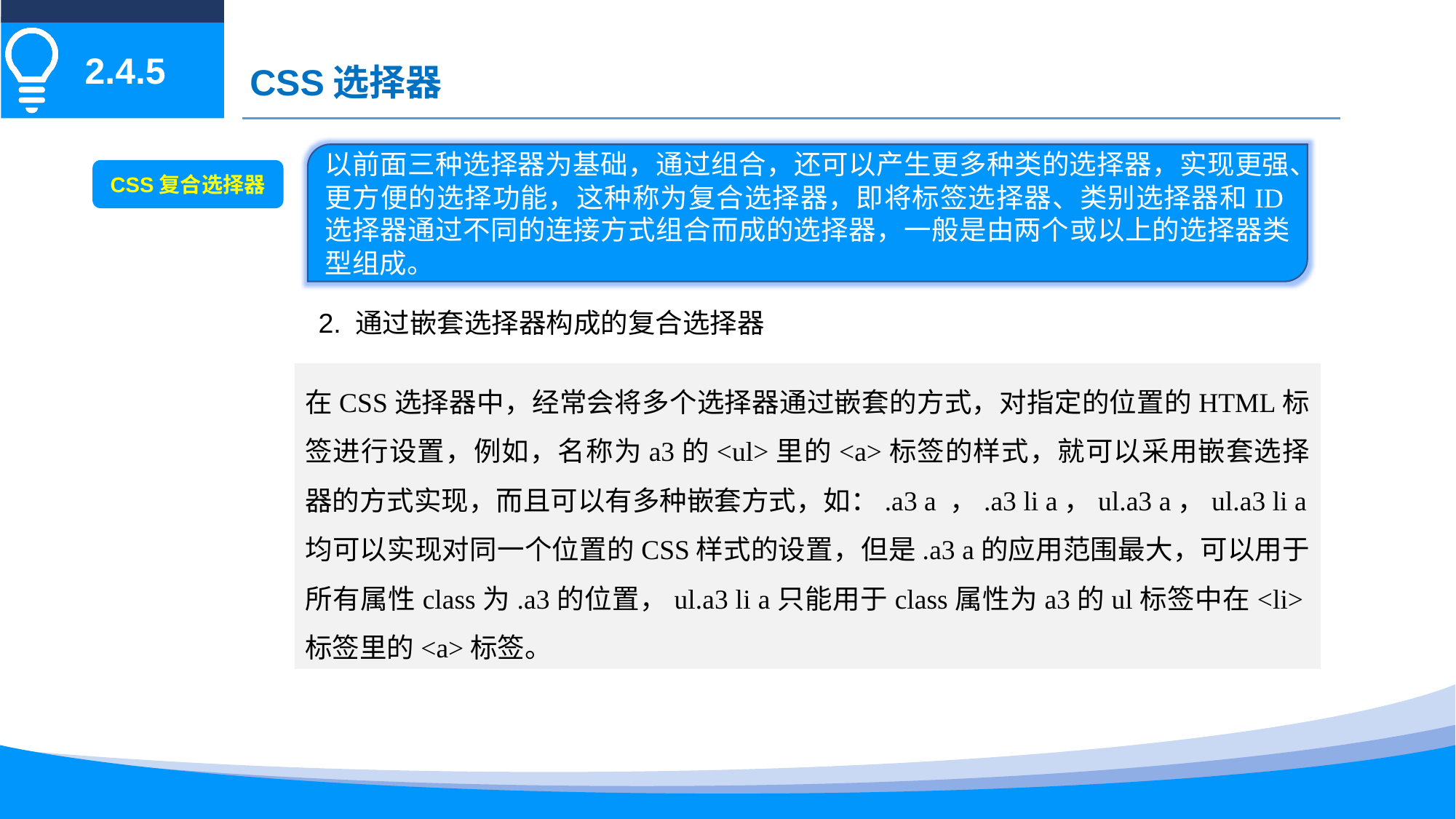

2.4.5
CSS选择器
以前面三种选择器为基础，通过组合，还可以产生更多种类的选择器，实现更强、更方便的选择功能，这种称为复合选择器，即将标签选择器、类别选择器和ID选择器通过不同的连接方式组合而成的选择器，一般是由两个或以上的选择器类型组成。
CSS复合选择器
2. 通过嵌套选择器构成的复合选择器
在CSS选择器中，经常会将多个选择器通过嵌套的方式，对指定的位置的HTML标签进行设置，例如，名称为a3的<ul>里的<a>标签的样式，就可以采用嵌套选择器的方式实现，而且可以有多种嵌套方式，如：.a3 a ，.a3 li a，ul.a3 a，ul.a3 li a均可以实现对同一个位置的CSS样式的设置，但是.a3 a的应用范围最大，可以用于所有属性class为.a3的位置，ul.a3 li a只能用于class属性为a3的ul标签中在<li>标签里的<a>标签。